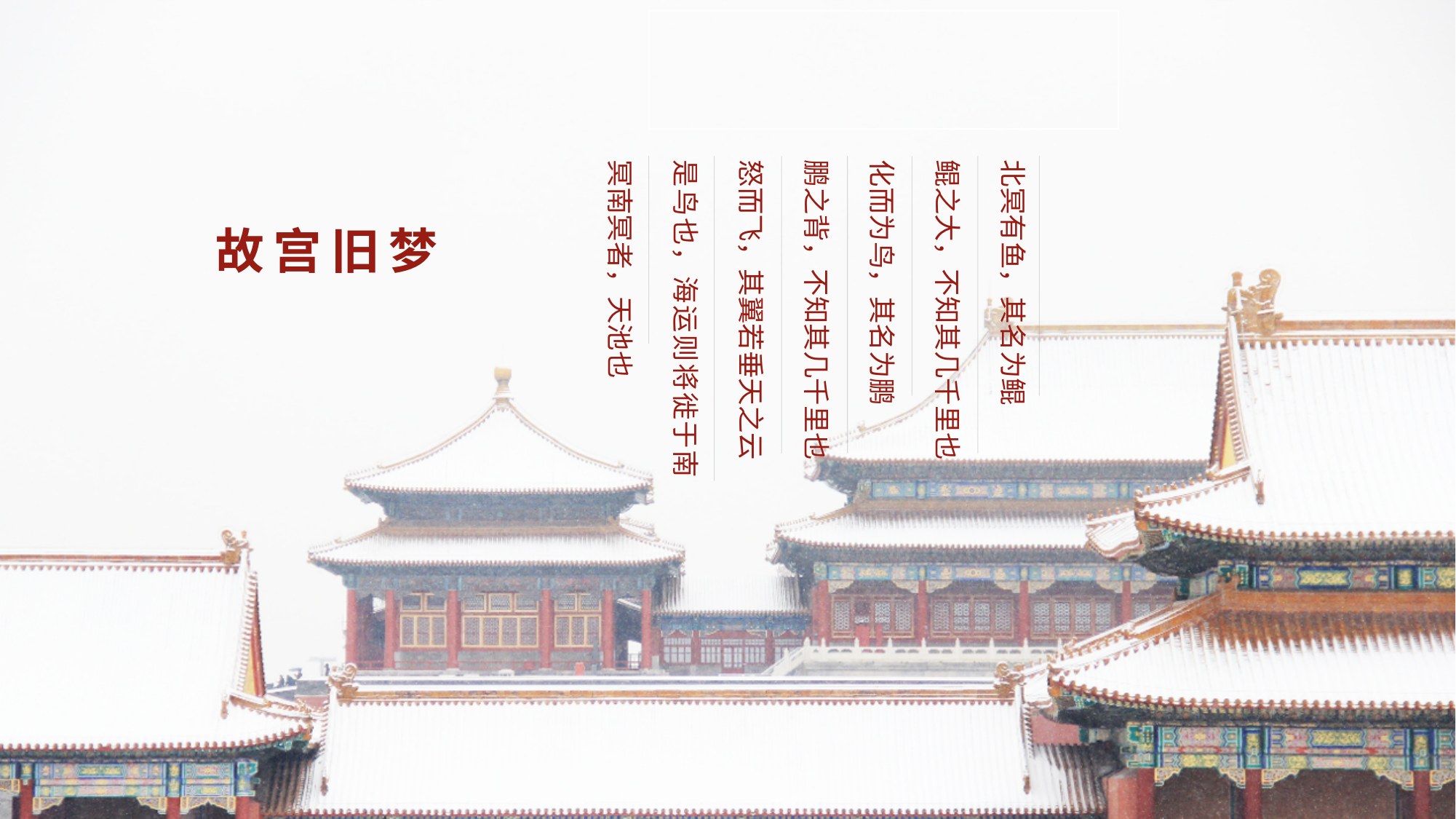

故宫旧梦
北冥有鱼，其名为鲲
鲲之大，不知其几千里也
化而为鸟，其名为鹏
鹏之背，不知其几千里也
怒而飞，其翼若垂天之云
是鸟也，海运则将徙于南冥南冥者，天池也